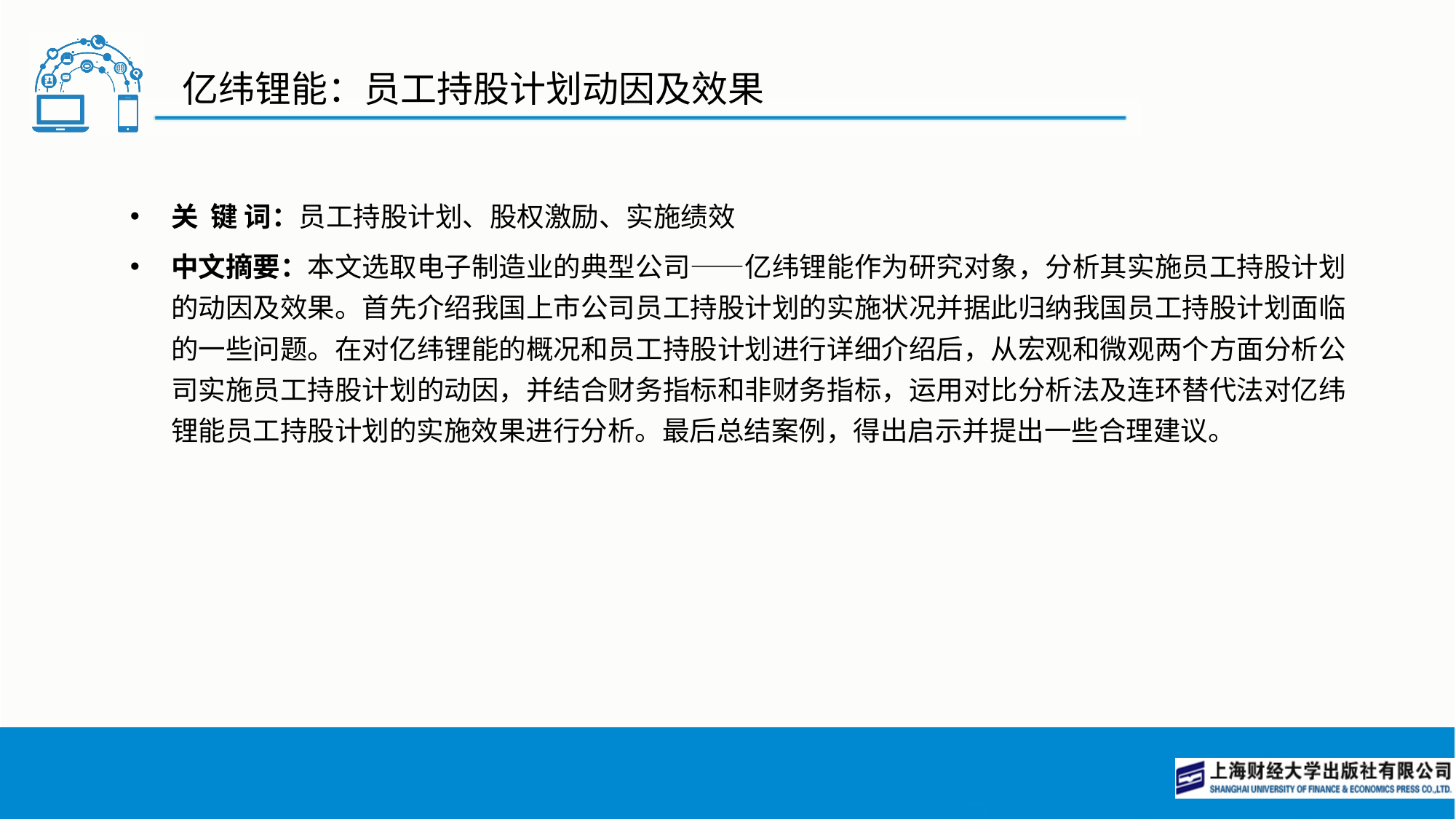

# 亿纬锂能：员工持股计划动因及效果
关  键 词：员工持股计划、股权激励、实施绩效
中文摘要：本文选取电子制造业的典型公司——亿纬锂能作为研究对象，分析其实施员工持股计划的动因及效果。首先介绍我国上市公司员工持股计划的实施状况并据此归纳我国员工持股计划面临的一些问题。在对亿纬锂能的概况和员工持股计划进行详细介绍后，从宏观和微观两个方面分析公司实施员工持股计划的动因，并结合财务指标和非财务指标，运用对比分析法及连环替代法对亿纬锂能员工持股计划的实施效果进行分析。最后总结案例，得出启示并提出一些合理建议。